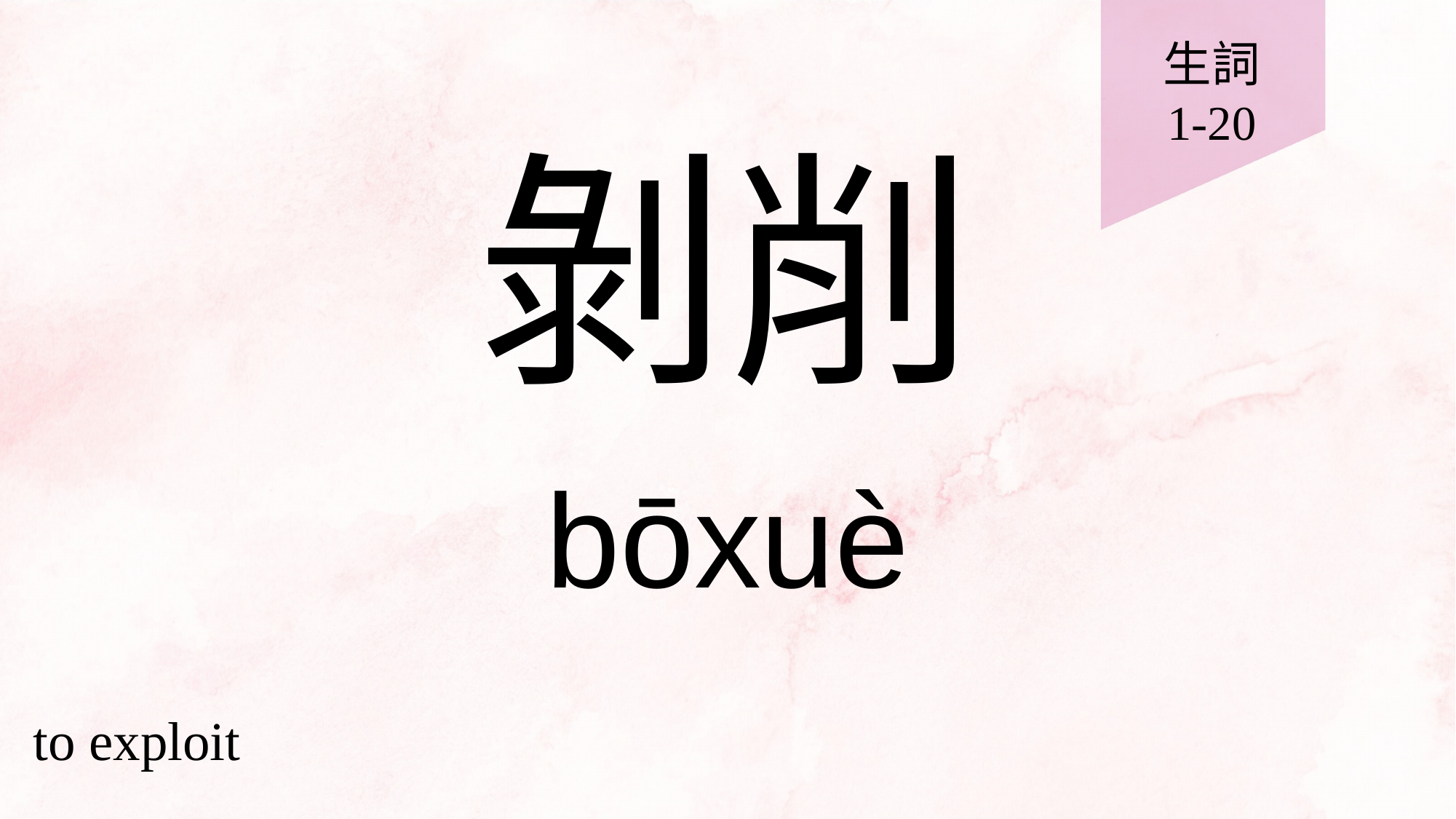

生詞
1-20
# 剝削
bōxuè
to exploit